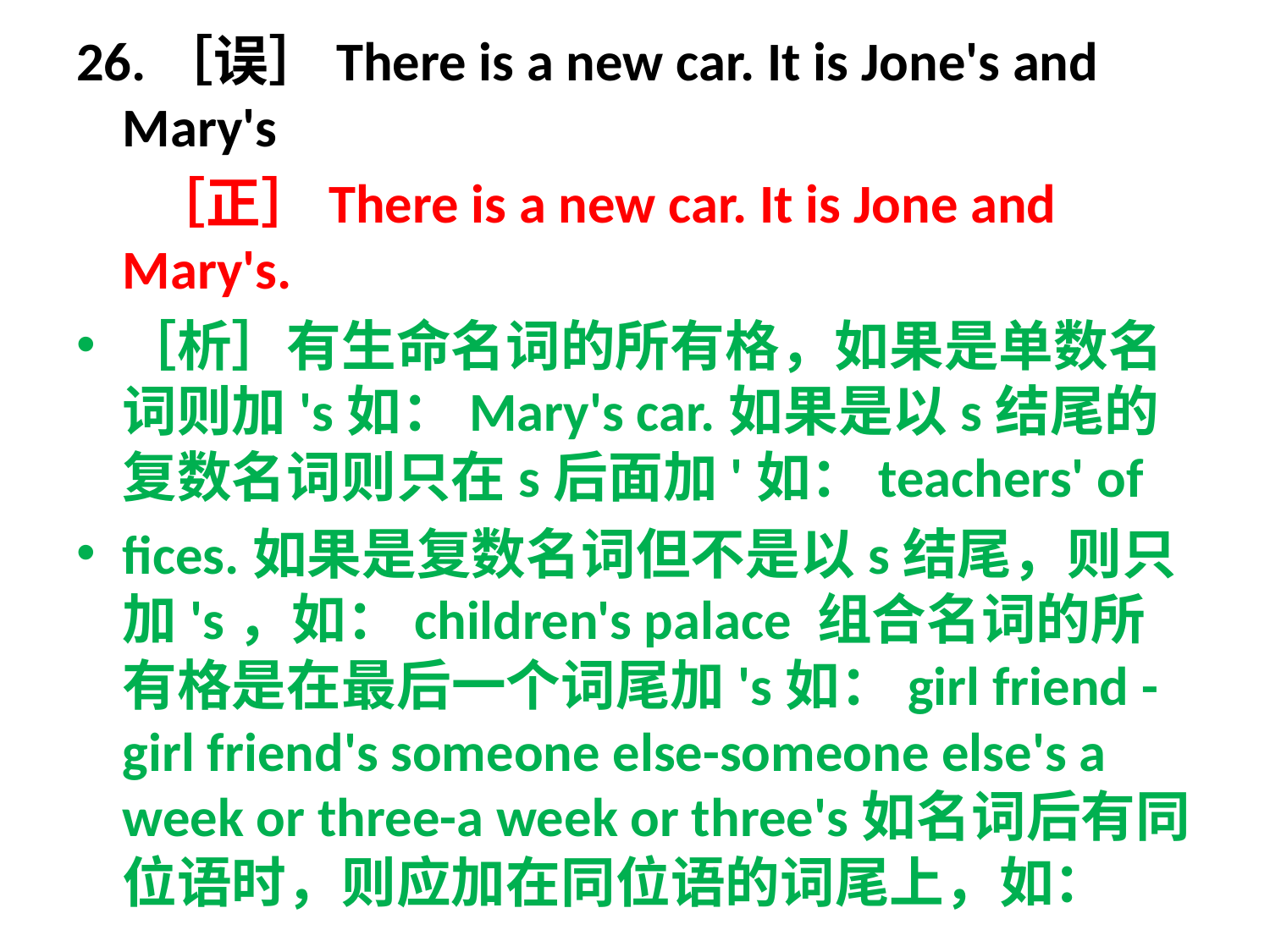

26.［误］There is a new car. It is Jone's and Mary's
     ［正］There is a new car. It is Jone and Mary's.
［析］有生命名词的所有格，如果是单数名词则加's如：Mary's car.如果是以s结尾的复数名词则只在s后面加'如：teachers' of
fices.如果是复数名词但不是以s结尾，则只加's，如：children's palace 组合名词的所有格是在最后一个词尾加's如：girl friend -girl friend's someone else-someone else's a week or three-a week or three's如名词后有同位语时，则应加在同位语的词尾上，如：